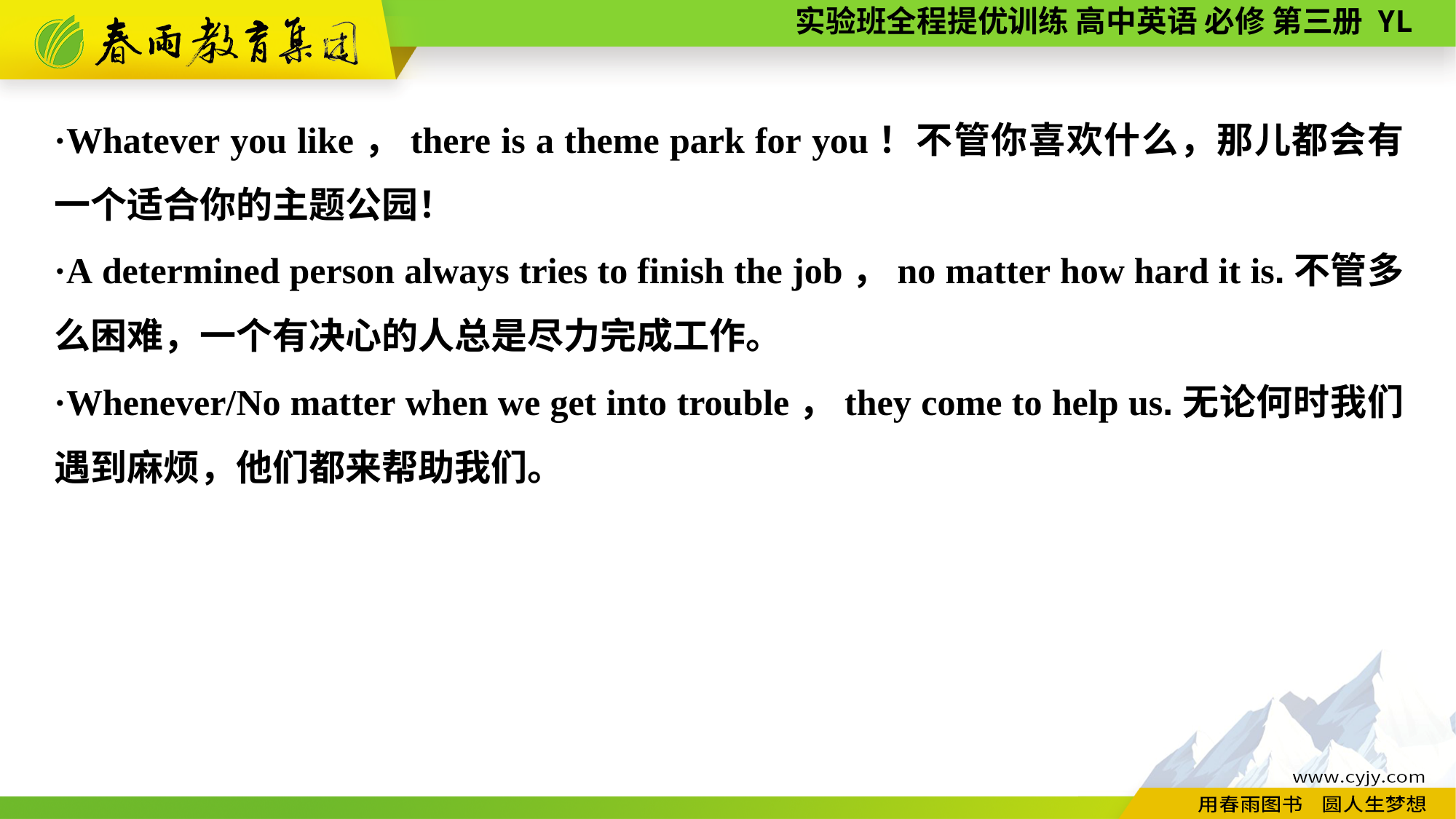

·Whatever you like，there is a theme park for you！不管你喜欢什么，那儿都会有一个适合你的主题公园！
·A determined person always tries to finish the job，no matter how hard it is.不管多么困难，一个有决心的人总是尽力完成工作。
·Whenever/No matter when we get into trouble，they come to help us.无论何时我们遇到麻烦，他们都来帮助我们。